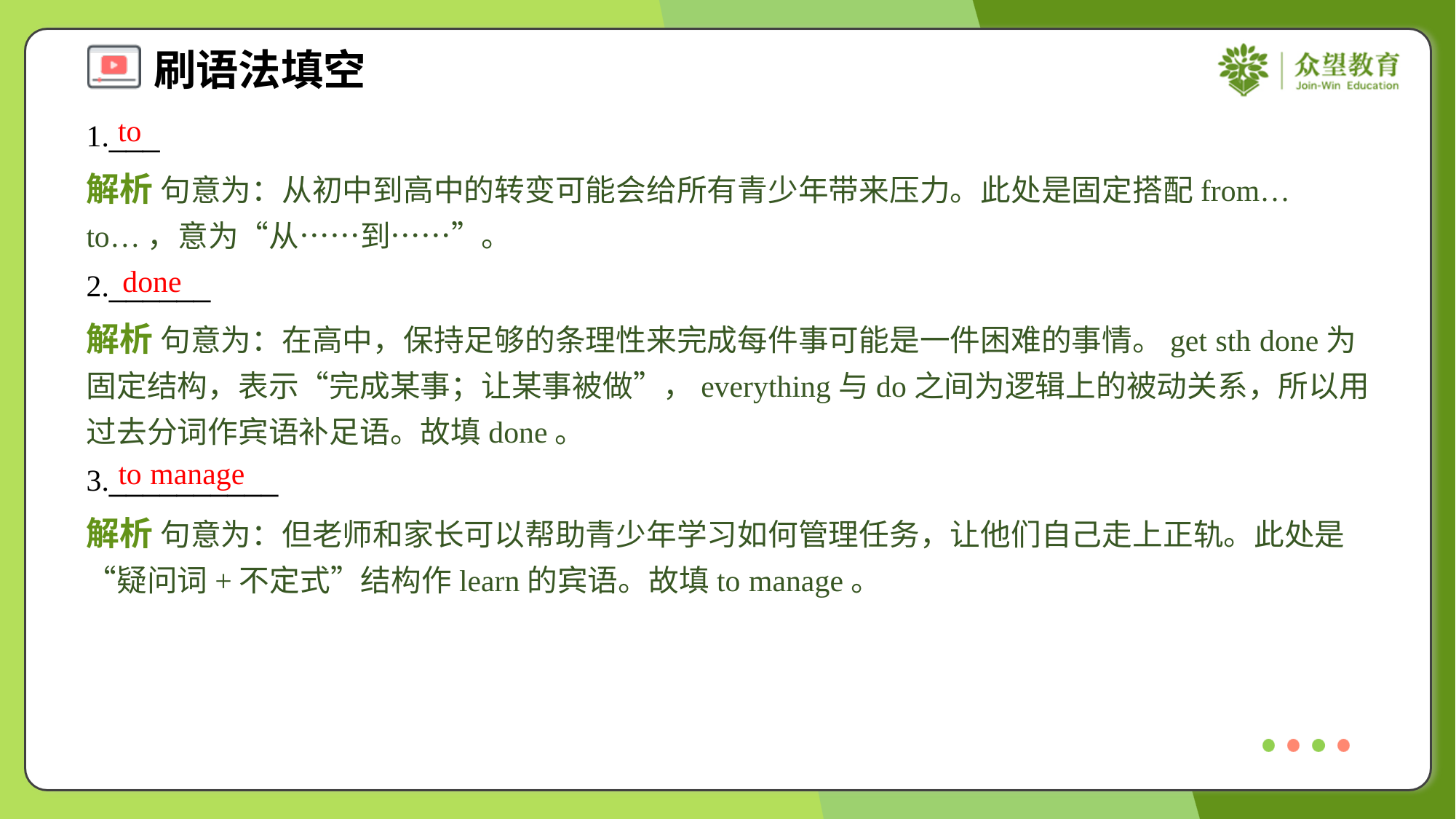

to
1.___
解析 句意为：从初中到高中的转变可能会给所有青少年带来压力。此处是固定搭配from… to…，意为“从……到……”。
done
2.______
解析 句意为：在高中，保持足够的条理性来完成每件事可能是一件困难的事情。get sth done为固定结构，表示“完成某事；让某事被做”，everything与do之间为逻辑上的被动关系，所以用过去分词作宾语补足语。故填done。
to manage
3.__________
解析 句意为：但老师和家长可以帮助青少年学习如何管理任务，让他们自己走上正轨。此处是“疑问词+不定式”结构作learn的宾语。故填to manage。